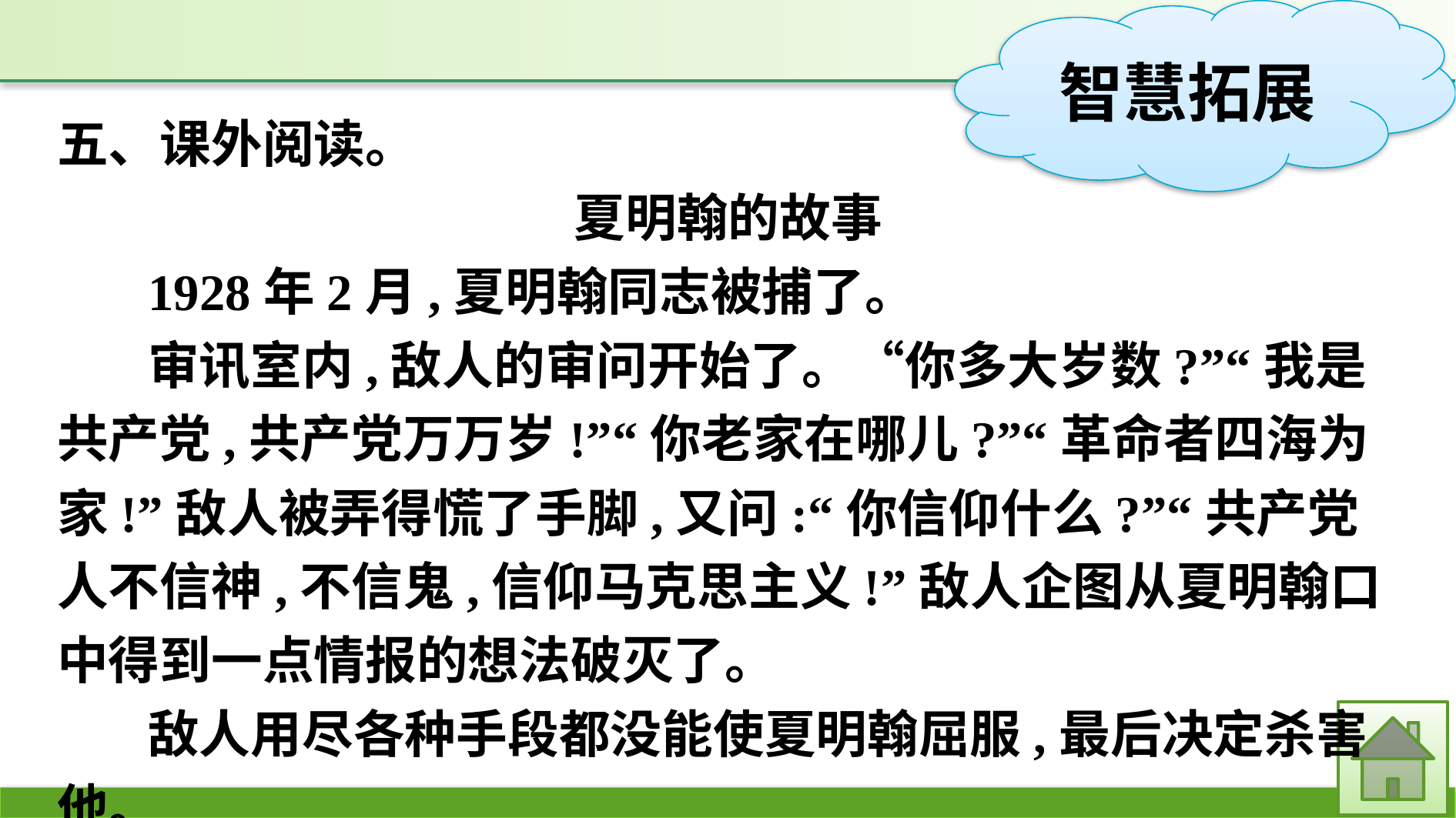

五、课外阅读。
夏明翰的故事
1928年2月,夏明翰同志被捕了。
审讯室内,敌人的审问开始了。“你多大岁数?”“我是共产党,共产党万万岁!”“你老家在哪儿?”“革命者四海为家!”敌人被弄得慌了手脚,又问:“你信仰什么?”“共产党人不信神,不信鬼,信仰马克思主义!”敌人企图从夏明翰口中得到一点情报的想法破灭了。
敌人用尽各种手段都没能使夏明翰屈服,最后决定杀害他。